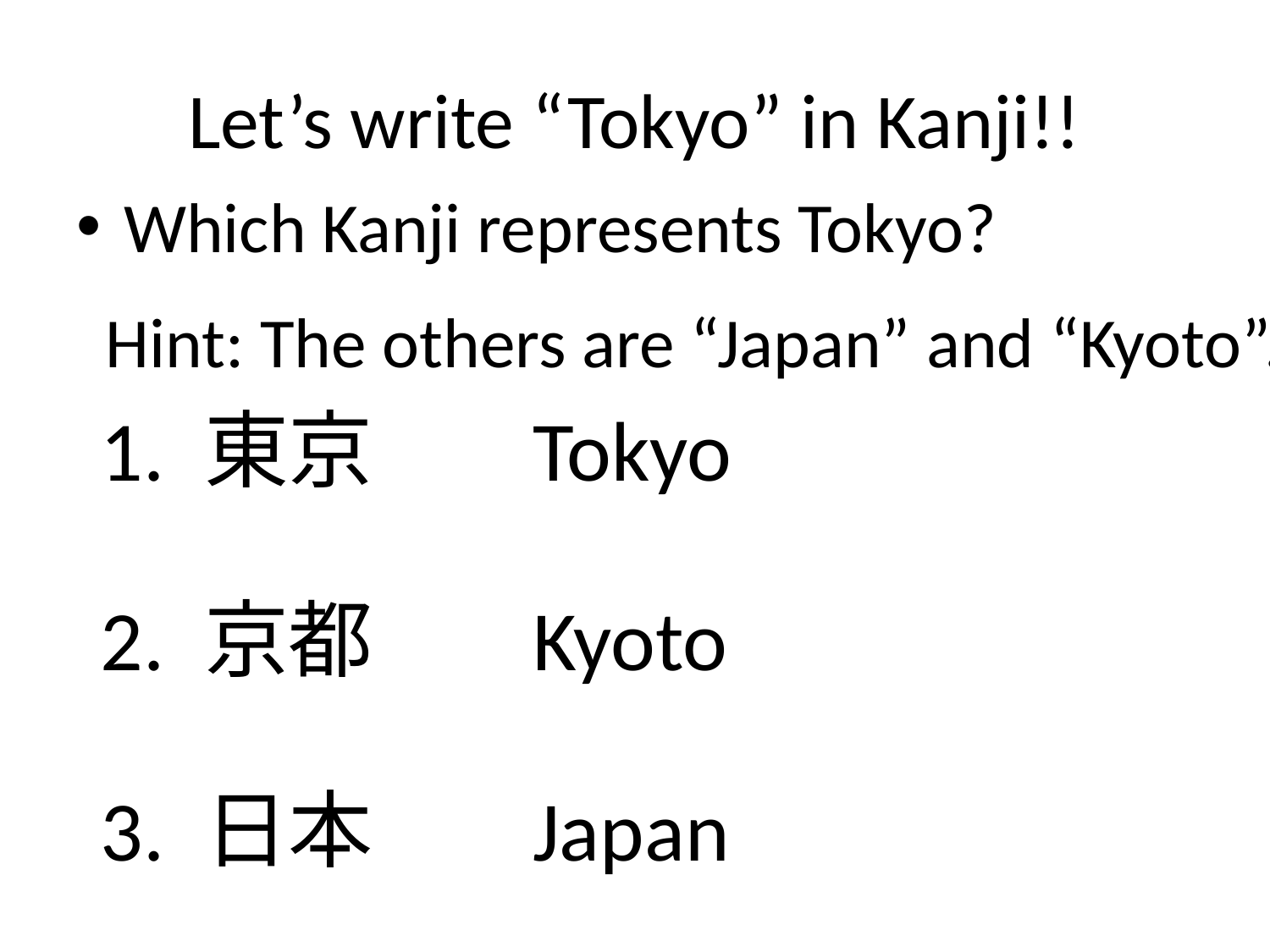

# Let’s write “Tokyo” in Kanji!!
Which Kanji represents Tokyo?

Hint: The others are “Japan” and “Kyoto”.
Tokyo
1. 東京
2. 京都
Kyoto
3. 日本
Japan